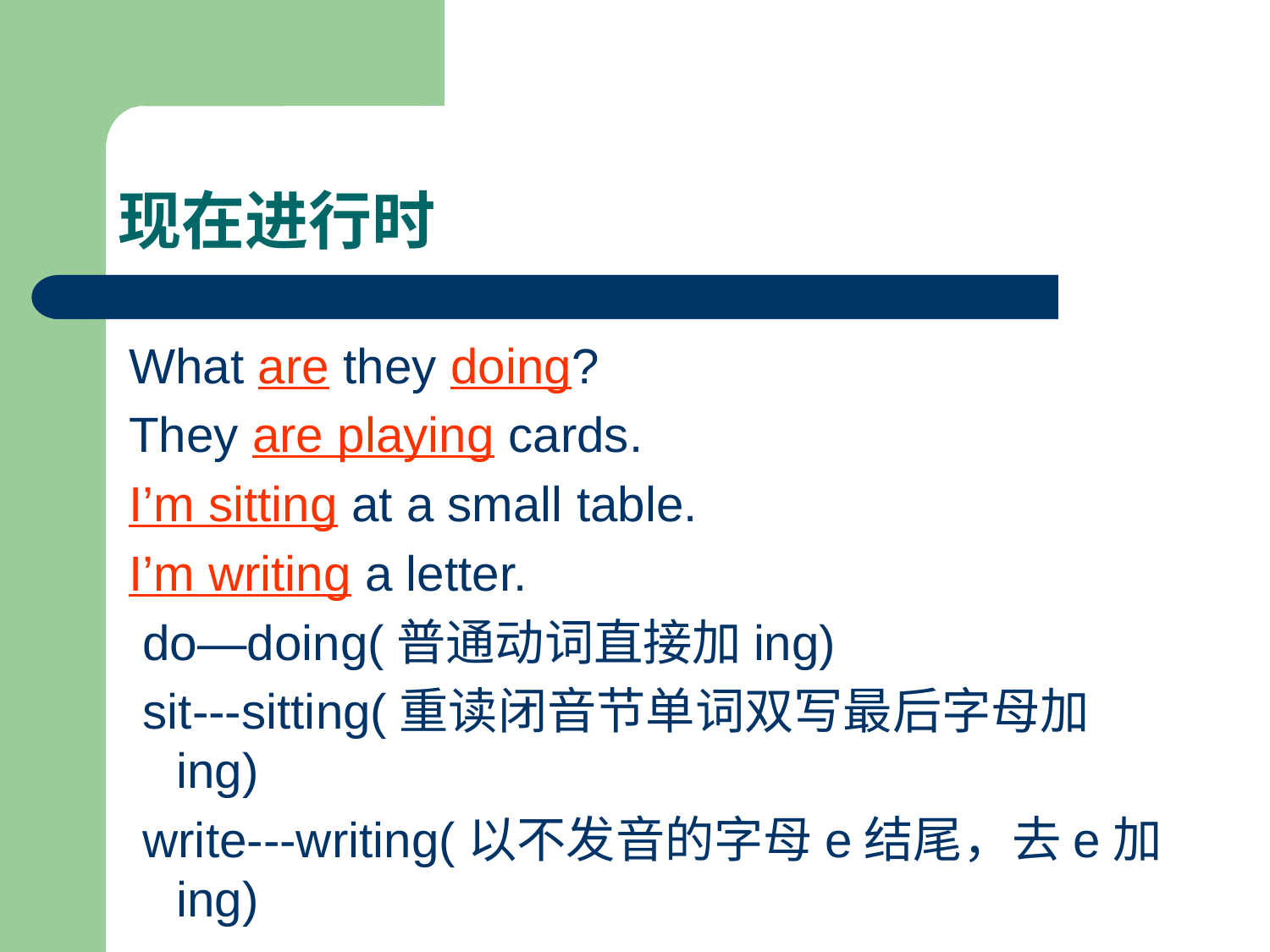

# 现在进行时
What are they doing?
They are playing cards.
I’m sitting at a small table.
I’m writing a letter.
 do—doing(普通动词直接加ing)
 sit---sitting(重读闭音节单词双写最后字母加ing)
 write---writing(以不发音的字母e结尾，去e加ing)